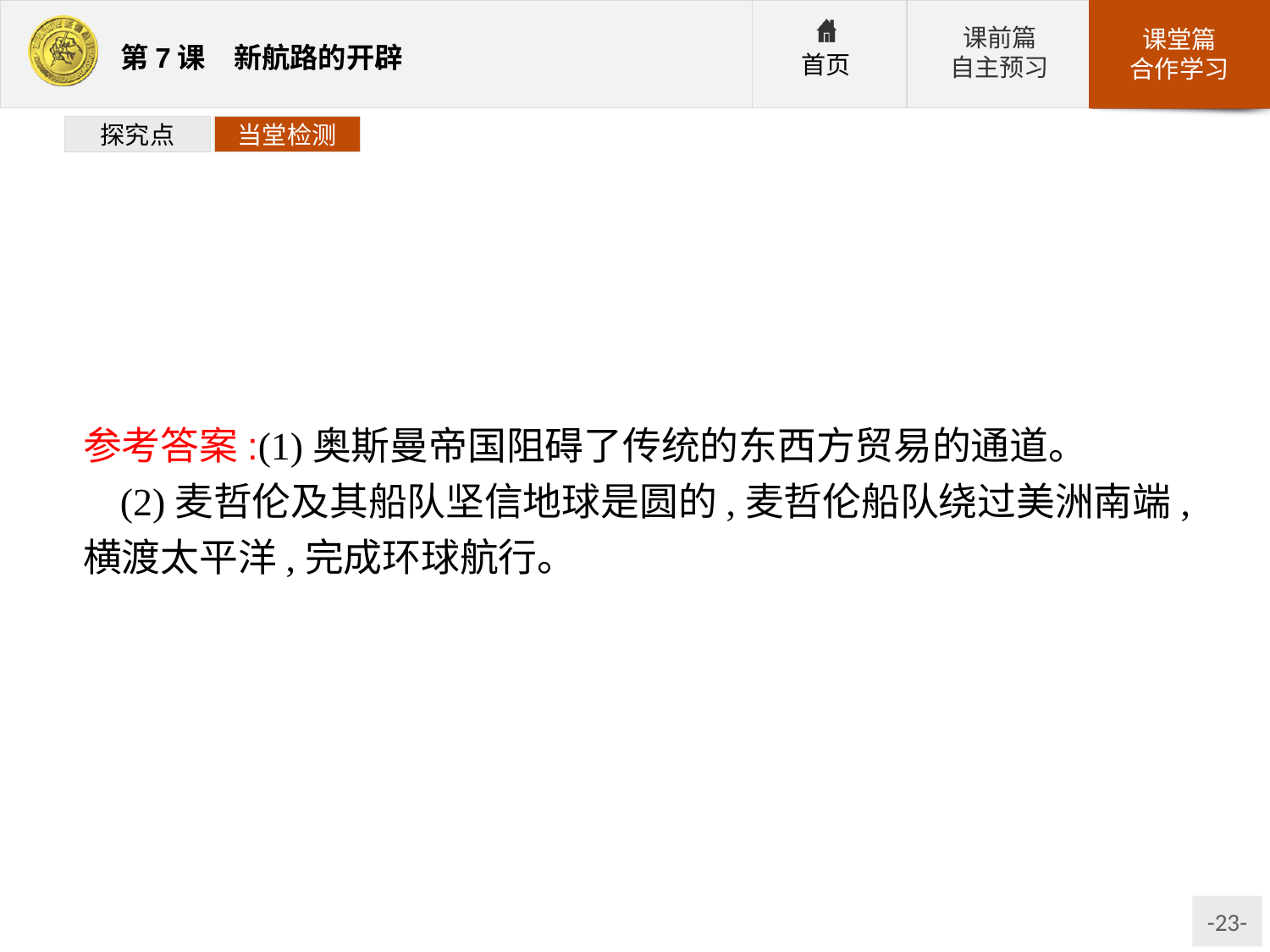

探究点
当堂检测
参考答案:(1)奥斯曼帝国阻碍了传统的东西方贸易的通道。
(2)麦哲伦及其船队坚信地球是圆的,麦哲伦船队绕过美洲南端,横渡太平洋,完成环球航行。